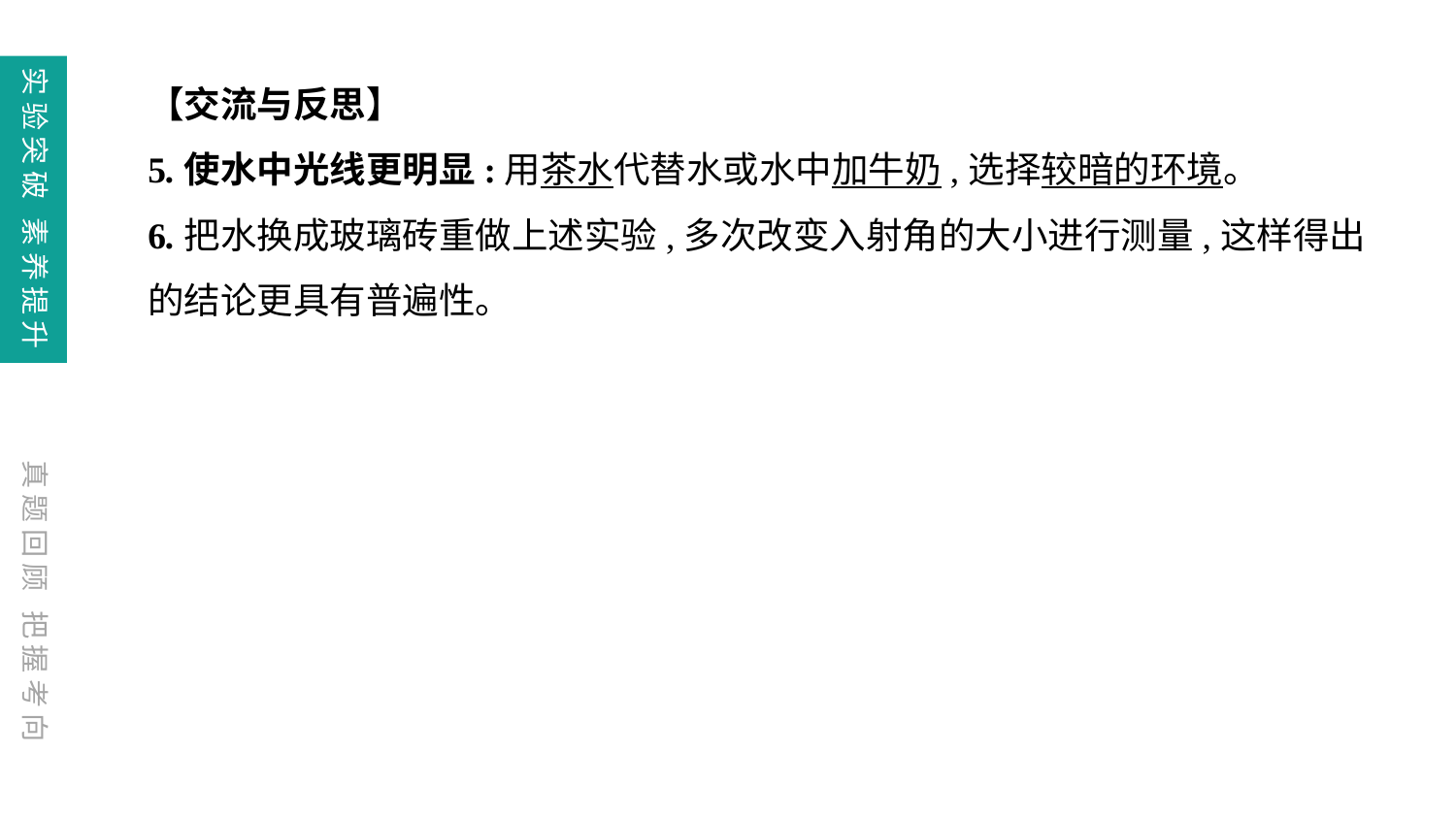

【交流与反思】
5.使水中光线更明显:用茶水代替水或水中加牛奶,选择较暗的环境。
6.把水换成玻璃砖重做上述实验,多次改变入射角的大小进行测量,这样得出的结论更具有普遍性。